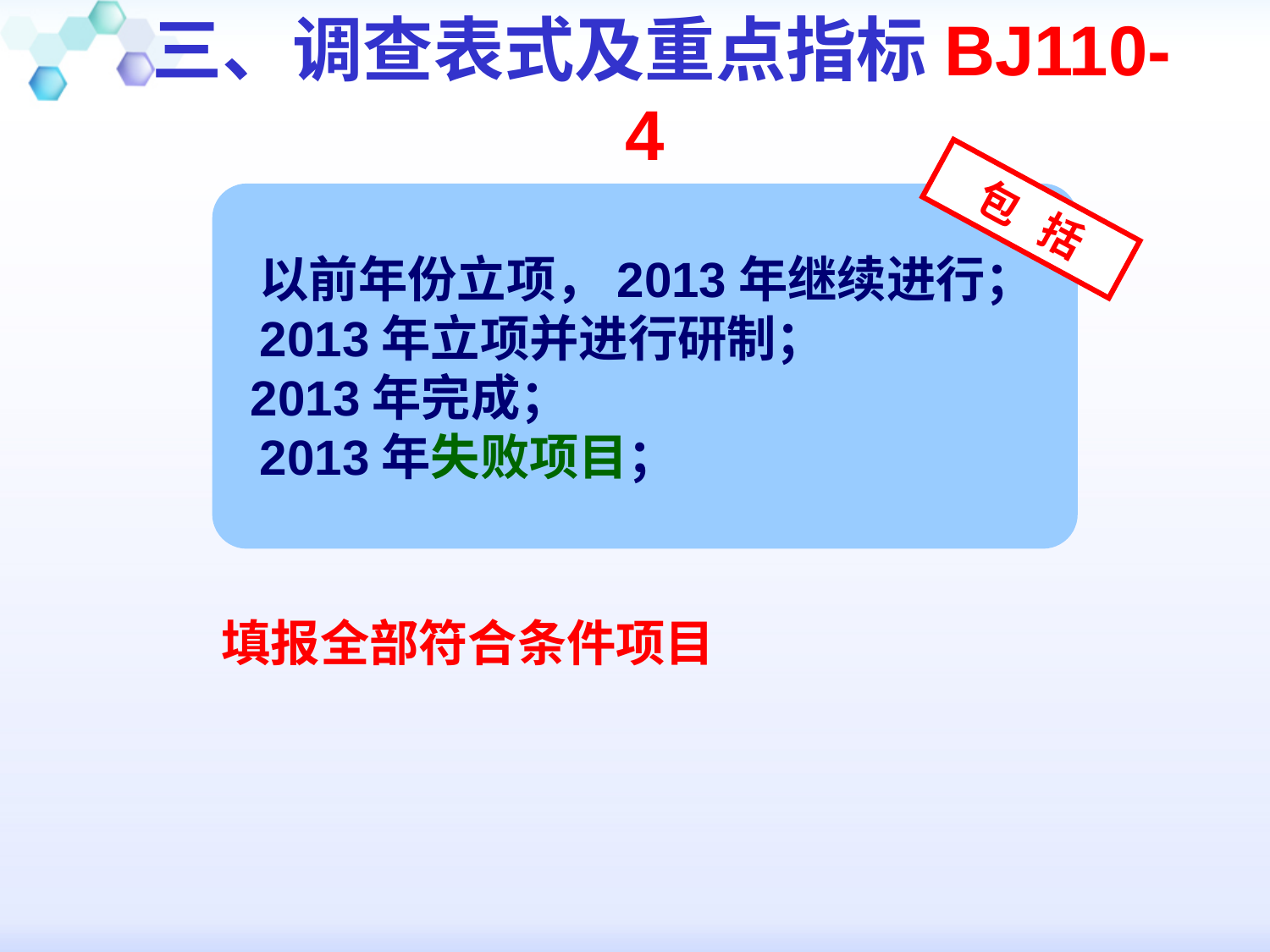

三、调查表式及重点指标BJ110-4
 以前年份立项，2013年继续进行；
 2013年立项并进行研制；
 2013年完成；
 2013年失败项目；
包   括
填报全部符合条件项目